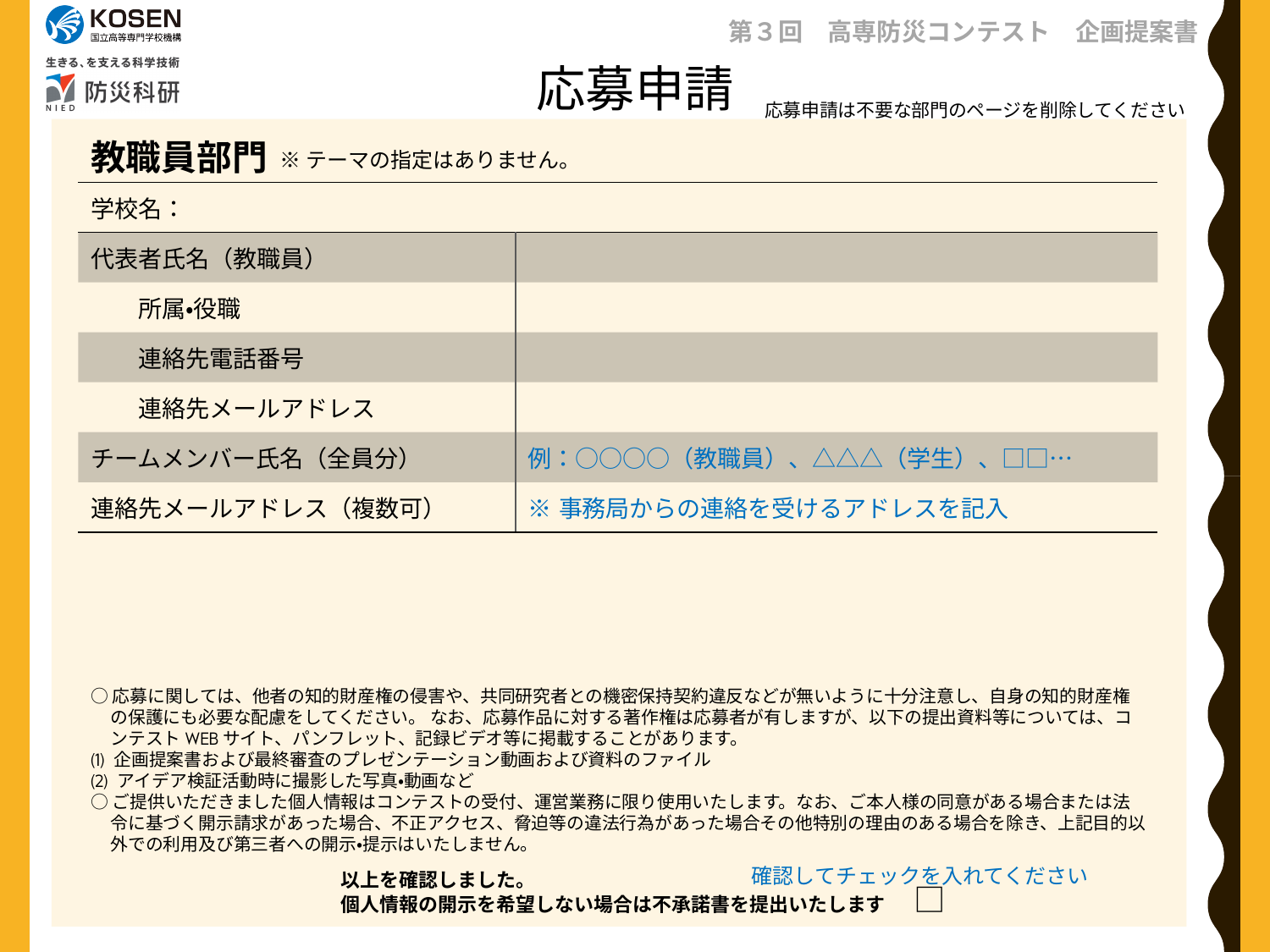

教職員部門
※テーマの指定はありません。
| 学校名： |  |
| --- | --- |
| 代表者氏名（教職員） |  |
| 所属・役職 |  |
| 連絡先電話番号 |  |
| 連絡先メールアドレス |  |
| チームメンバー氏名（全員分） | 例：○○○○（教職員）、△△△（学生）、□□… |
| 連絡先メールアドレス（複数可） | ※事務局からの連絡を受けるアドレスを記入 |
○応募に関しては、他者の知的財産権の侵害や、共同研究者との機密保持契約違反などが無いように十分注意し、自身の知的財産権の保護にも必要な配慮をしてください。 なお、応募作品に対する著作権は応募者が有しますが、以下の提出資料等については、コンテストWEBサイト、パンフレット、記録ビデオ等に掲載することがあります。
(1) 企画提案書および最終審査のプレゼンテーション動画および資料のファイル
(2) アイデア検証活動時に撮影した写真・動画など
○ご提供いただきました個人情報はコンテストの受付、運営業務に限り使用いたします。なお、ご本人様の同意がある場合または法令に基づく開示請求があった場合、不正アクセス、脅迫等の違法行為があった場合その他特別の理由のある場合を除き、上記目的以外での利用及び第三者への開示・提示はいたしません。
確認してチェックを入れてください
以上を確認しました。
個人情報の開示を希望しない場合は不承諾書を提出いたします　□